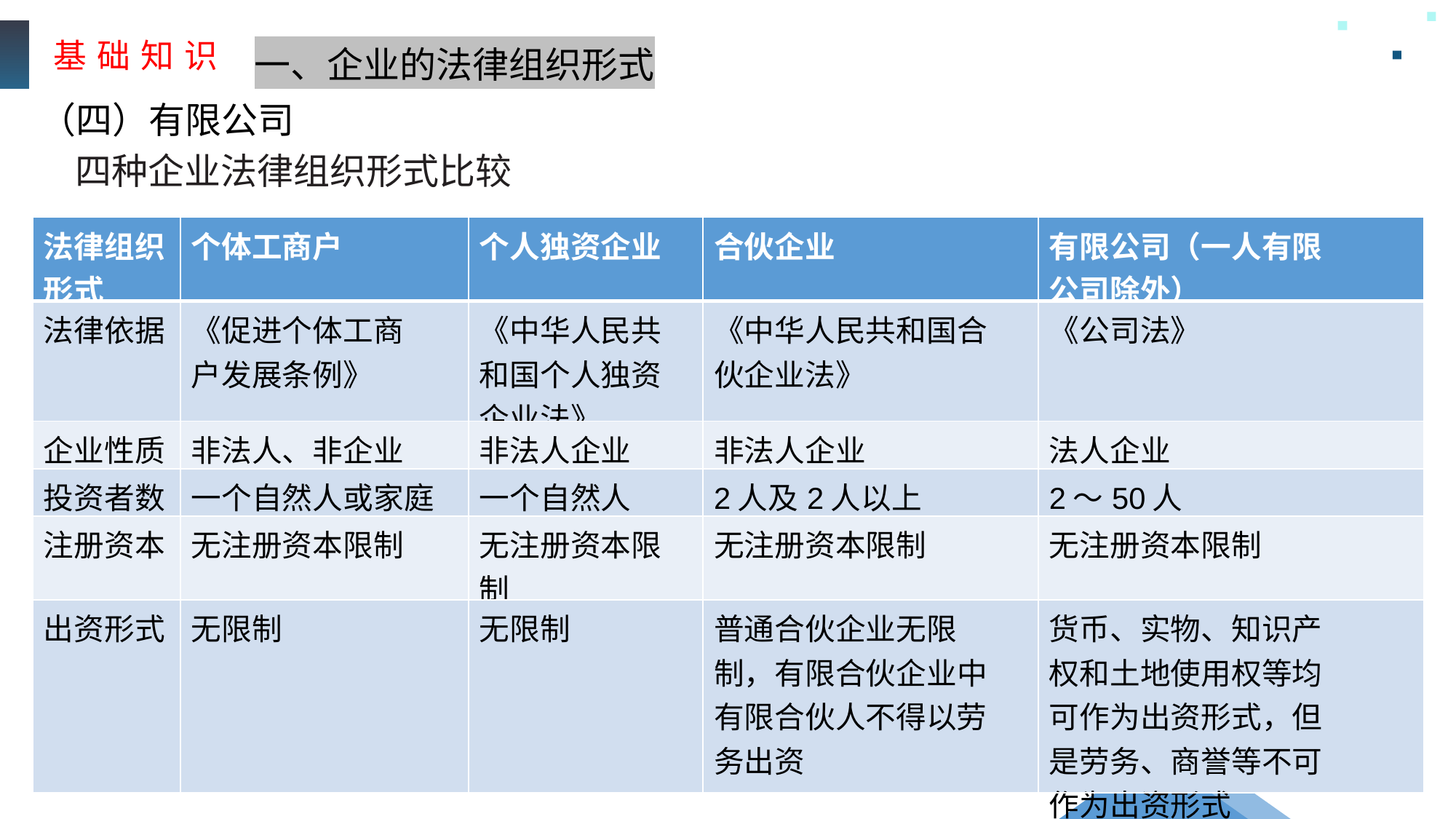

基 础 知 识

一、企业的法律组织形式
（四）有限公司
四种企业法律组织形式比较
| 法律组织 形式 | 个体工商户 | 个人独资企业 | 合伙企业 | 有限公司（一人有限 公司除外） |
| --- | --- | --- | --- | --- |
| 法律依据 | 《促进个体工商 户发展条例》 | 《中华人民共和国个人独资企业法》 | 《中华人民共和国合 伙企业法》 | 《公司法》 |
| 企业性质 | 非法人、非企业 | 非法人企业 | 非法人企业 | 法人企业 |
| 投资者数 | 一个自然人或家庭 | 一个自然人 | 2人及2人以上 | 2～50人 |
| 注册资本 | 无注册资本限制 | 无注册资本限制 | 无注册资本限制 | 无注册资本限制 |
| 出资形式 | 无限制 | 无限制 | 普通合伙企业无限 制，有限合伙企业中 有限合伙人不得以劳 务出资 | 货币、实物、知识产 权和土地使用权等均 可作为出资形式，但 是劳务、商誉等不可 作为出资形式 |